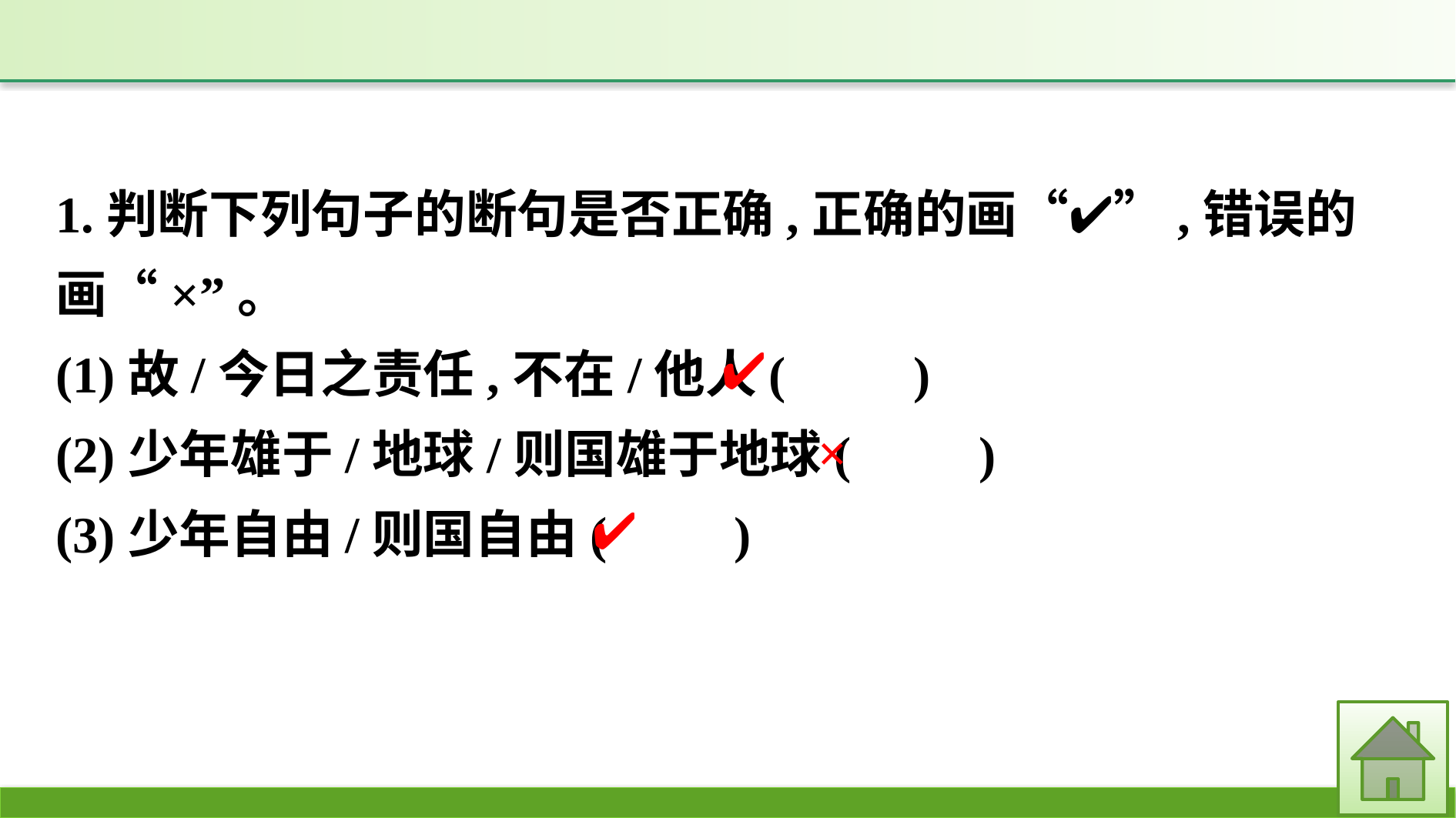

1.判断下列句子的断句是否正确,正确的画“✔”,错误的画“×”。
(1)故/今日之责任,不在/他人(　　)
(2)少年雄于/地球/则国雄于地球(　　)
(3)少年自由/则国自由(　　)
✔
×
✔